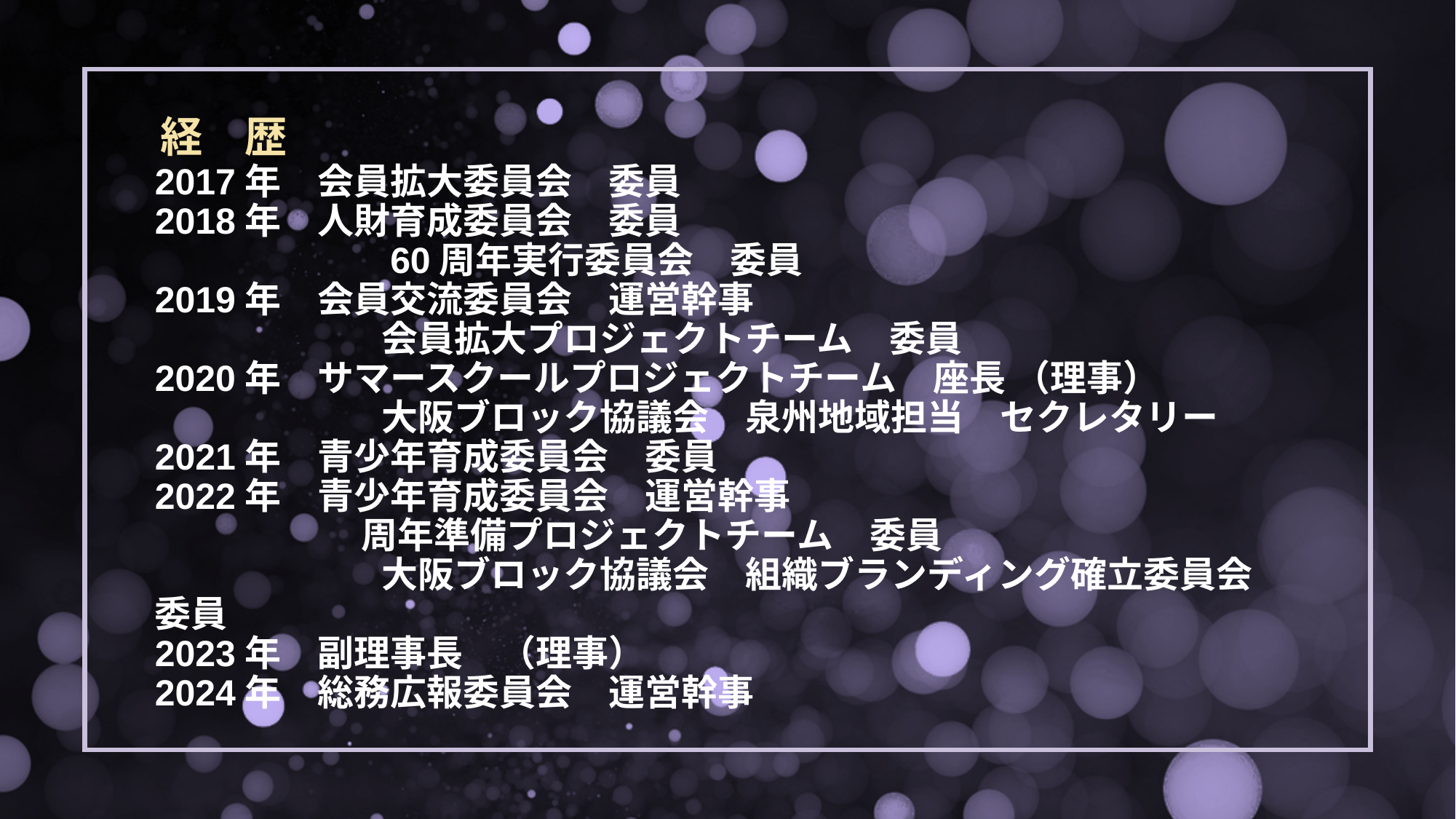

経　歴
# 2017年　会員拡大委員会　委員 2018年　人財育成委員会　委員 　　　　 　　60周年実行委員会　委員 2019年　会員交流委員会　運営幹事 　　　　 　　会員拡大プロジェクトチーム　委員 2020年　サマースクールプロジェクトチーム　座長 （理事） 　　　　　　 大阪ブロック協議会　泉州地域担当　セクレタリー 2021年　青少年育成委員会　委員 2022年　青少年育成委員会　運営幹事 　　　  　　 周年準備プロジェクトチーム　委員 　　　 　　　大阪ブロック協議会　組織ブランディング確立委員会　委員 2023年　副理事長　（理事） 2024年　総務広報委員会　運営幹事